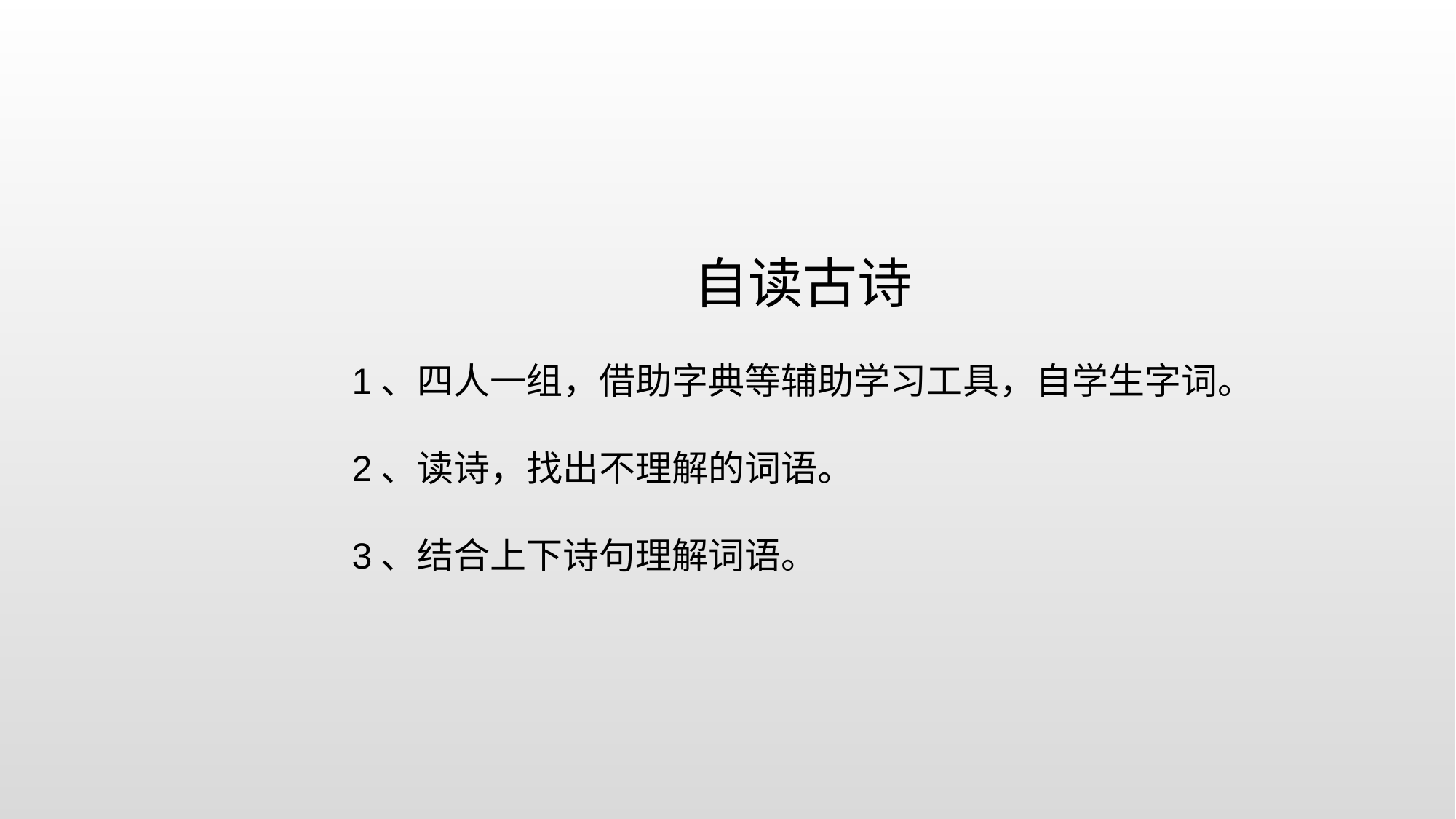

自读古诗
1、四人一组，借助字典等辅助学习工具，自学生字词。
2、读诗，找出不理解的词语。
3、结合上下诗句理解词语。